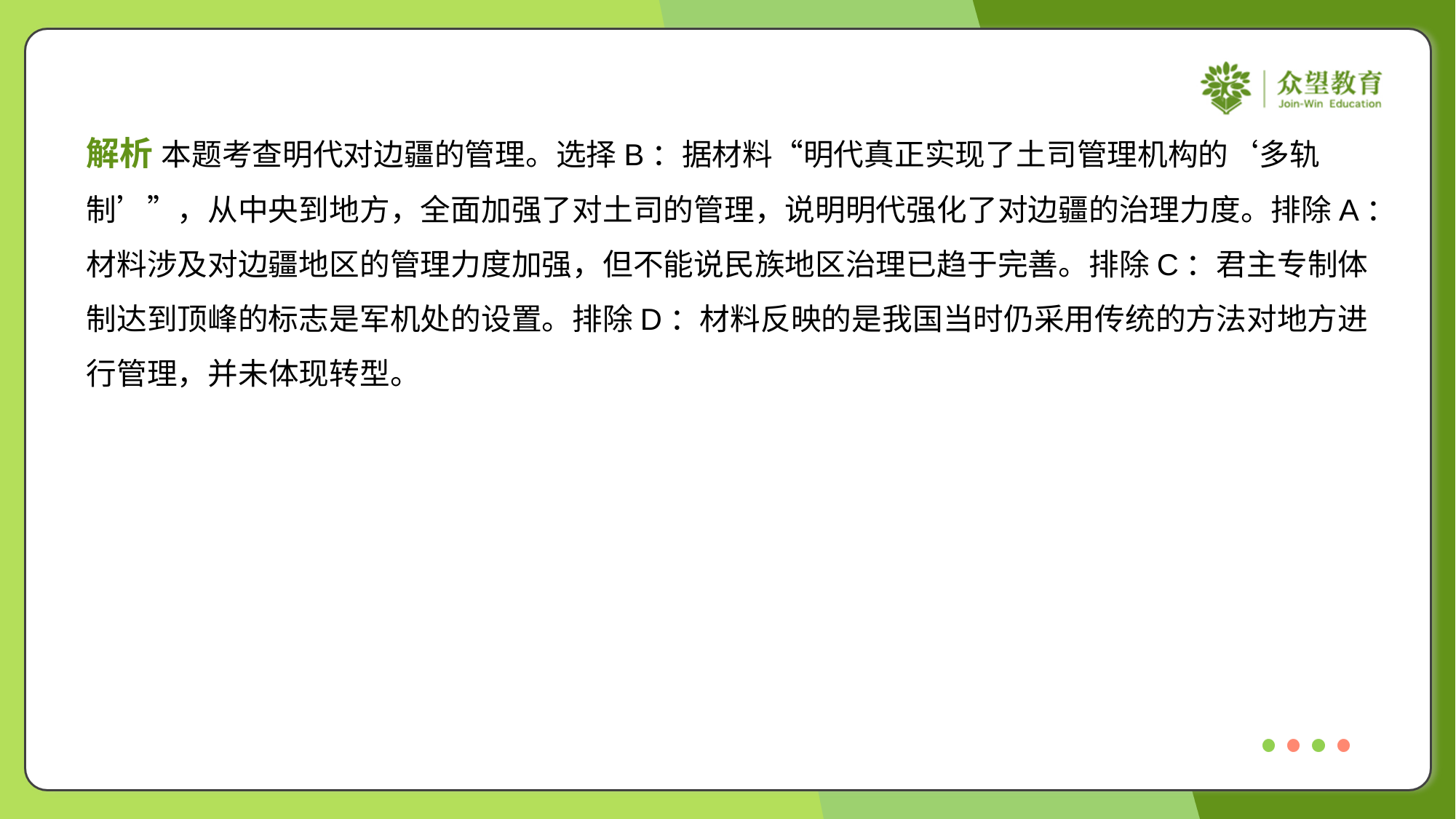

解析 本题考查明代对边疆的管理。选择B：据材料“明代真正实现了土司管理机构的‘多轨
制’”，从中央到地方，全面加强了对土司的管理，说明明代强化了对边疆的治理力度。排除A：
材料涉及对边疆地区的管理力度加强，但不能说民族地区治理已趋于完善。排除C：君主专制体
制达到顶峰的标志是军机处的设置。排除D：材料反映的是我国当时仍采用传统的方法对地方进
行管理，并未体现转型。